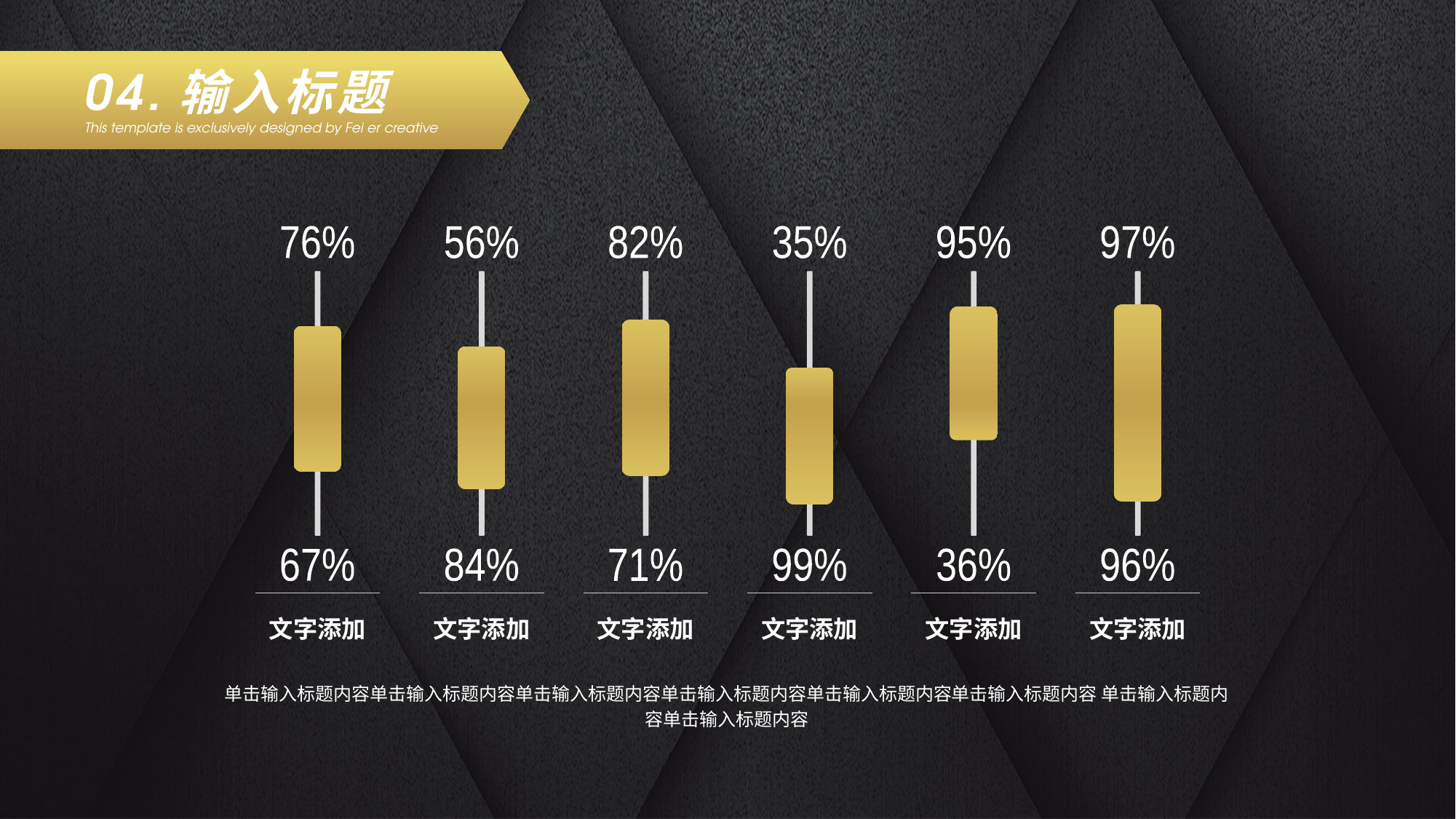

04.输入标题
This template is exclusively designed by Fei er creative
76%

67%
56%
82%
35%
95%
97%

84%
71%
99%
36%
96%
文字添加
文字添加
文字添加
文字添加
文字添加
文字添加
单击输入标题内容单击输入标题内容单击输入标题内容单击输入标题内容单击输入标题内容单击输入标题内容 单击输入标题内容单击输入标题内容